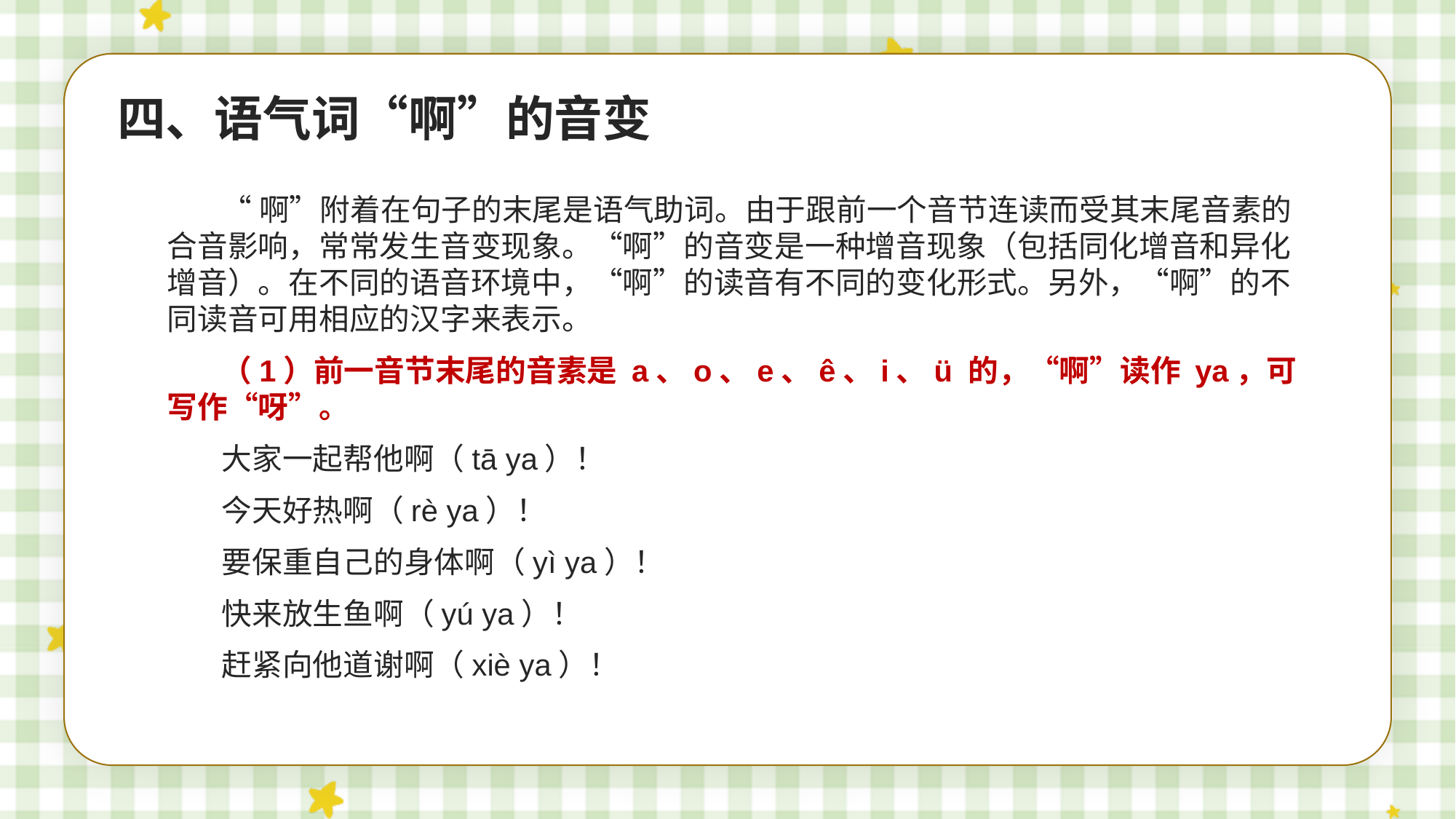

四、语气词“啊”的音变
“啊”附着在句子的末尾是语气助词。由于跟前一个音节连读而受其末尾音素的合音影响，常常发生音变现象。“啊”的音变是一种增音现象（包括同化增音和异化增音）。在不同的语音环境中，“啊”的读音有不同的变化形式。另外，“啊”的不同读音可用相应的汉字来表示。
（1）前一音节末尾的音素是 a、o、e、ê、i、ü 的，“啊”读作 ya，可写作“呀”。
大家一起帮他啊（tā ya）！
今天好热啊（rè ya）！
要保重自己的身体啊（yì ya）！
快来放生鱼啊（yú ya）！
赶紧向他道谢啊（xiè ya）！